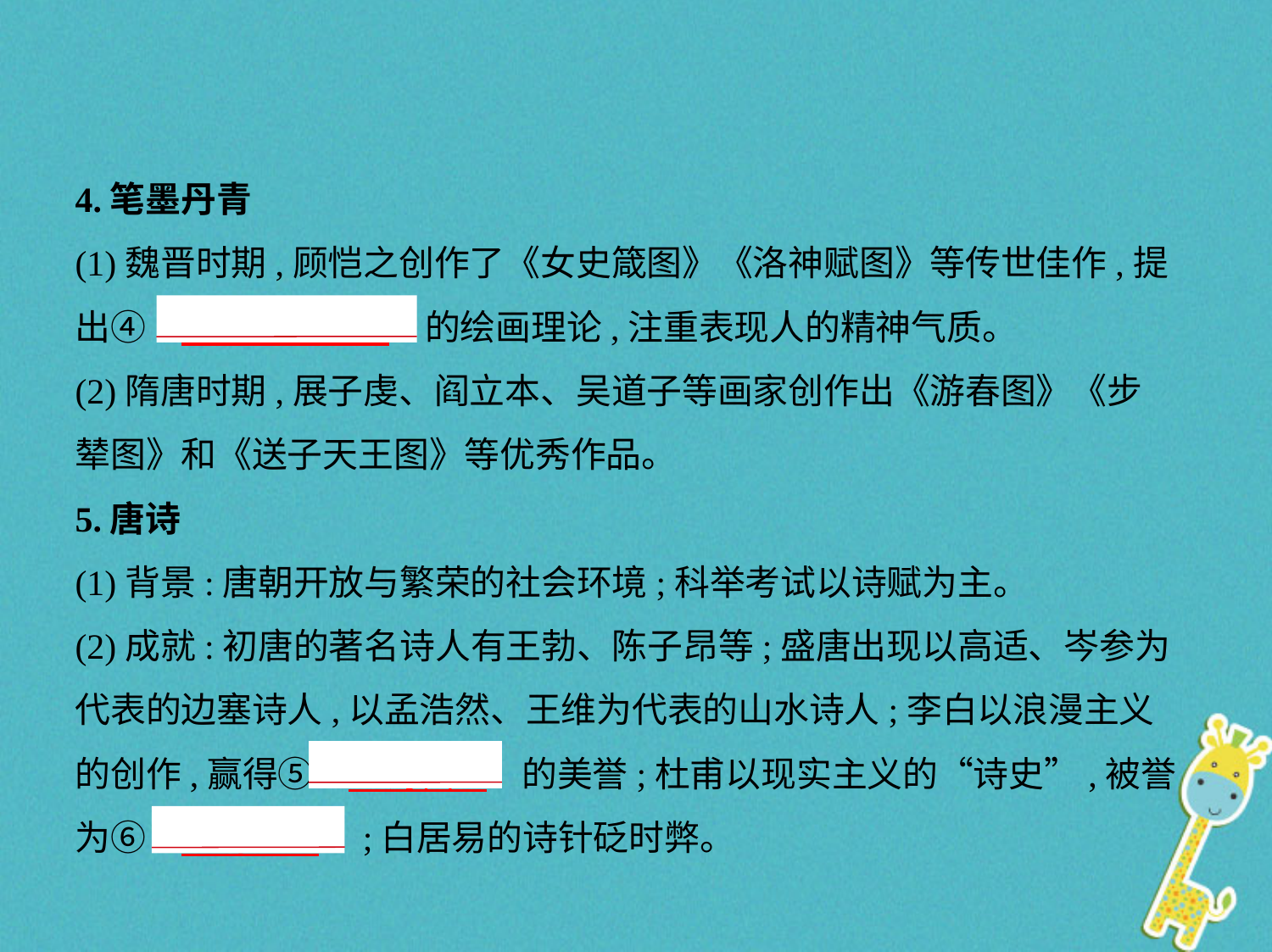

4.笔墨丹青
(1)魏晋时期,顾恺之创作了《女史箴图》《洛神赋图》等传世佳作,提
出④“　以形写神    ”的绘画理论,注重表现人的精神气质。
(2)隋唐时期,展子虔、阎立本、吴道子等画家创作出《游春图》《步
辇图》和《送子天王图》等优秀作品。
5.唐诗
(1)背景:唐朝开放与繁荣的社会环境;科举考试以诗赋为主。
(2)成就:初唐的著名诗人有王勃、陈子昂等;盛唐出现以高适、岑参为
代表的边塞诗人,以孟浩然、王维为代表的山水诗人;李白以浪漫主义
的创作,赢得⑤“　诗仙    ”的美誉;杜甫以现实主义的“诗史”,被誉
为⑥“　诗圣    ”;白居易的诗针砭时弊。